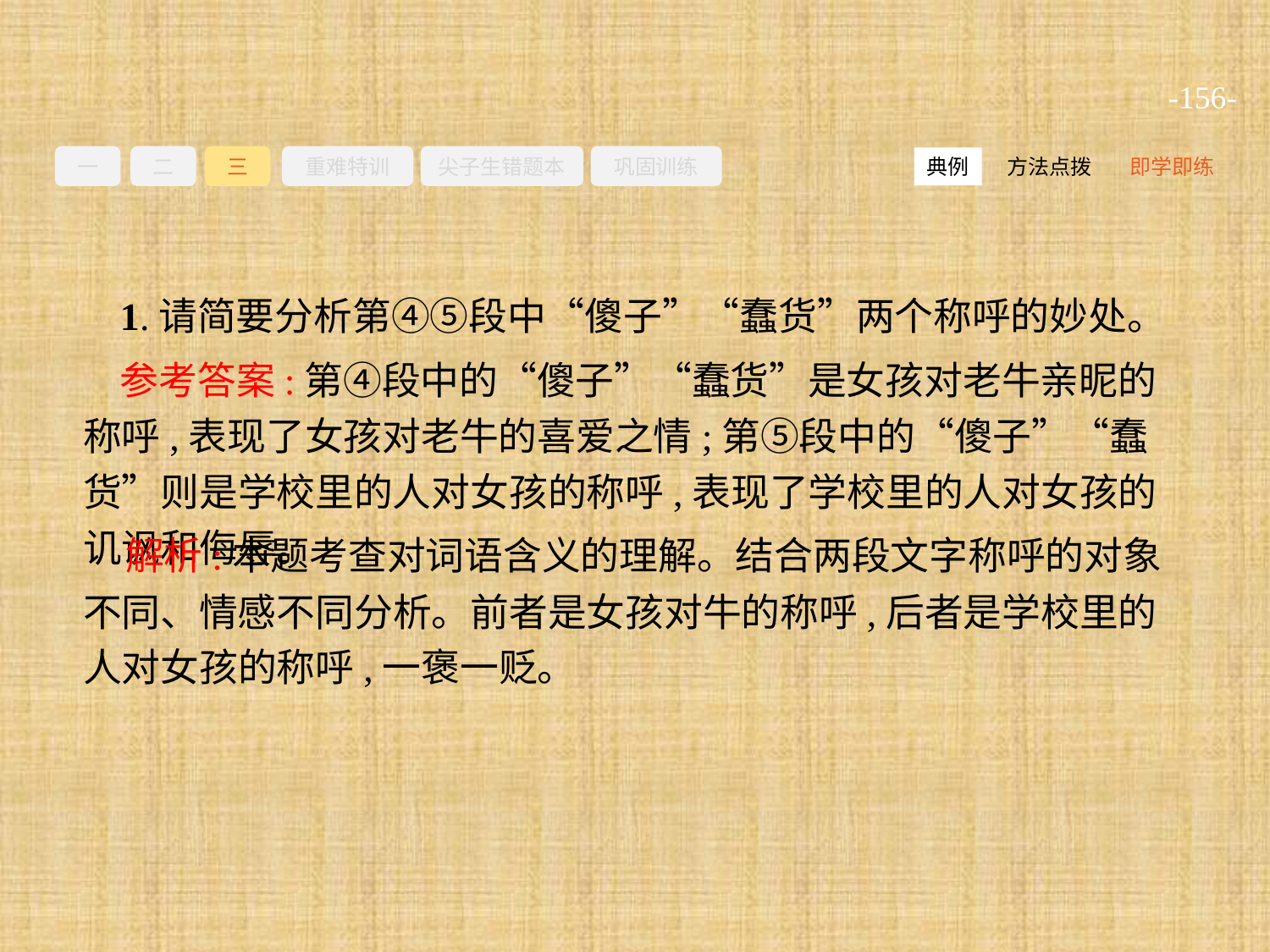

-156-
一
二
三
重难特训
尖子生错题本
巩固训练
方法点拨
即学即练
典例
1.请简要分析第④⑤段中“傻子”“蠢货”两个称呼的妙处。
参考答案:第④段中的“傻子”“蠢货”是女孩对老牛亲昵的称呼,表现了女孩对老牛的喜爱之情;第⑤段中的“傻子”“蠢货”则是学校里的人对女孩的称呼,表现了学校里的人对女孩的讥讽和侮辱。
解析:本题考查对词语含义的理解。结合两段文字称呼的对象不同、情感不同分析。前者是女孩对牛的称呼,后者是学校里的人对女孩的称呼,一褒一贬。